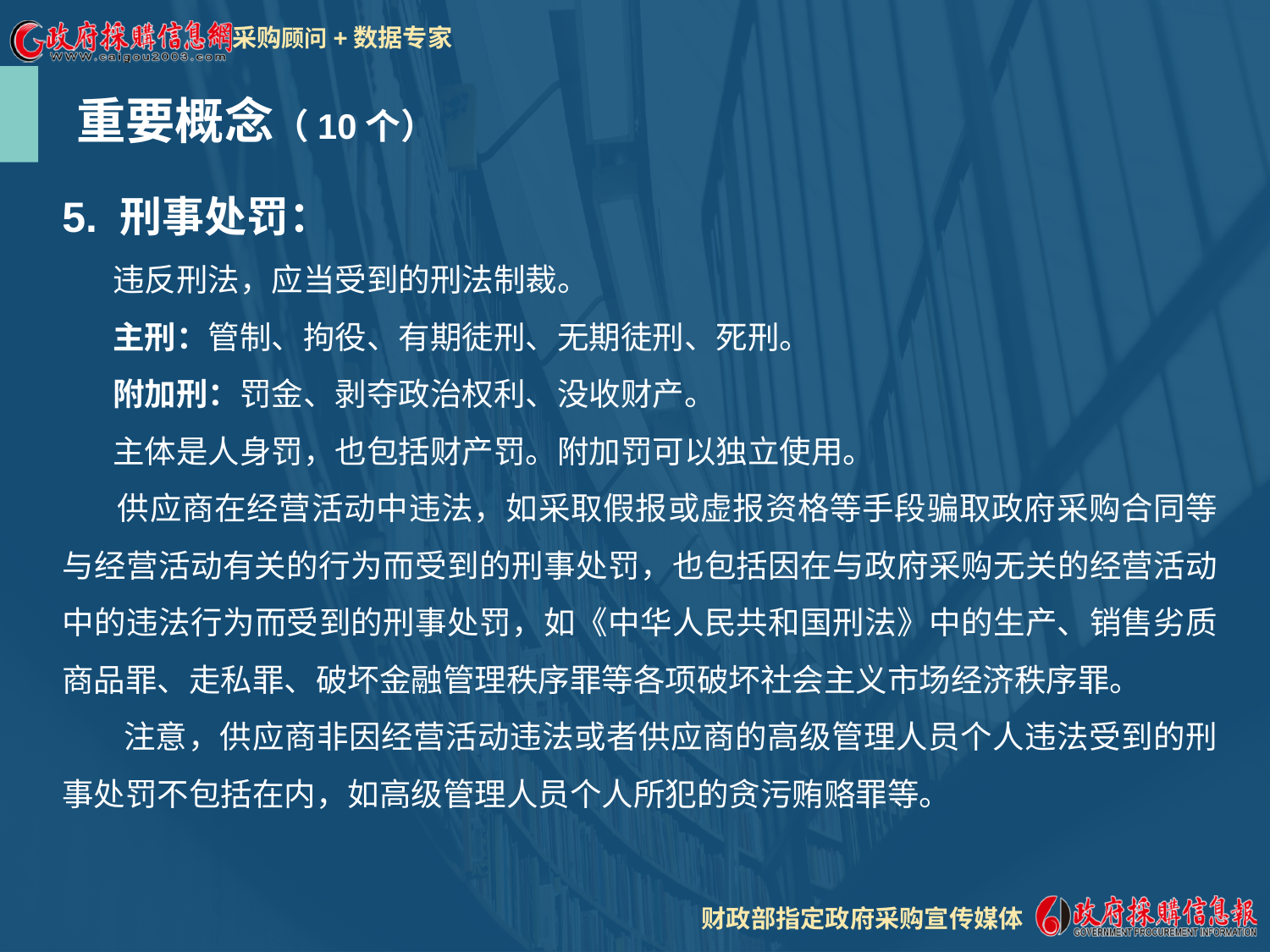

重要概念（10个）
5. 刑事处罚：
      违反刑法，应当受到的刑法制裁。
      主刑：管制、拘役、有期徒刑、无期徒刑、死刑。
      附加刑：罚金、剥夺政治权利、没收财产。
      主体是人身罚，也包括财产罚。附加罚可以独立使用。
      供应商在经营活动中违法，如采取假报或虚报资格等手段骗取政府采购合同等与经营活动有关的行为而受到的刑事处罚，也包括因在与政府采购无关的经营活动中的违法行为而受到的刑事处罚，如《中华人民共和国刑法》中的生产、销售劣质商品罪、走私罪、破坏金融管理秩序罪等各项破坏社会主义市场经济秩序罪。
       注意，供应商非因经营活动违法或者供应商的高级管理人员个人违法受到的刑事处罚不包括在内，如高级管理人员个人所犯的贪污贿赂罪等。